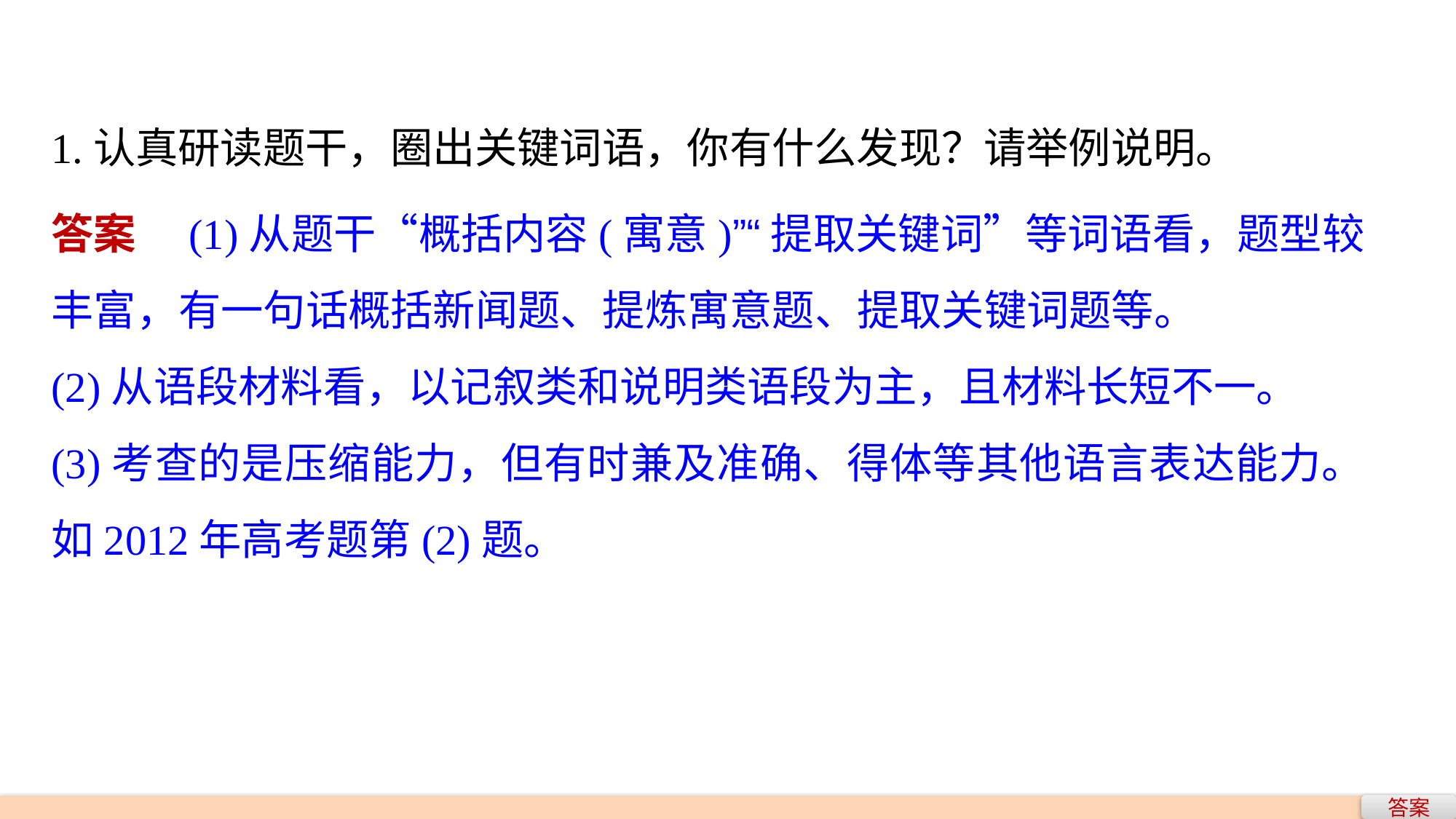

1.认真研读题干，圈出关键词语，你有什么发现？请举例说明。
答案　(1)从题干“概括内容(寓意)”“提取关键词”等词语看，题型较丰富，有一句话概括新闻题、提炼寓意题、提取关键词题等。
(2)从语段材料看，以记叙类和说明类语段为主，且材料长短不一。
(3)考查的是压缩能力，但有时兼及准确、得体等其他语言表达能力。如2012年高考题第(2)题。
答案